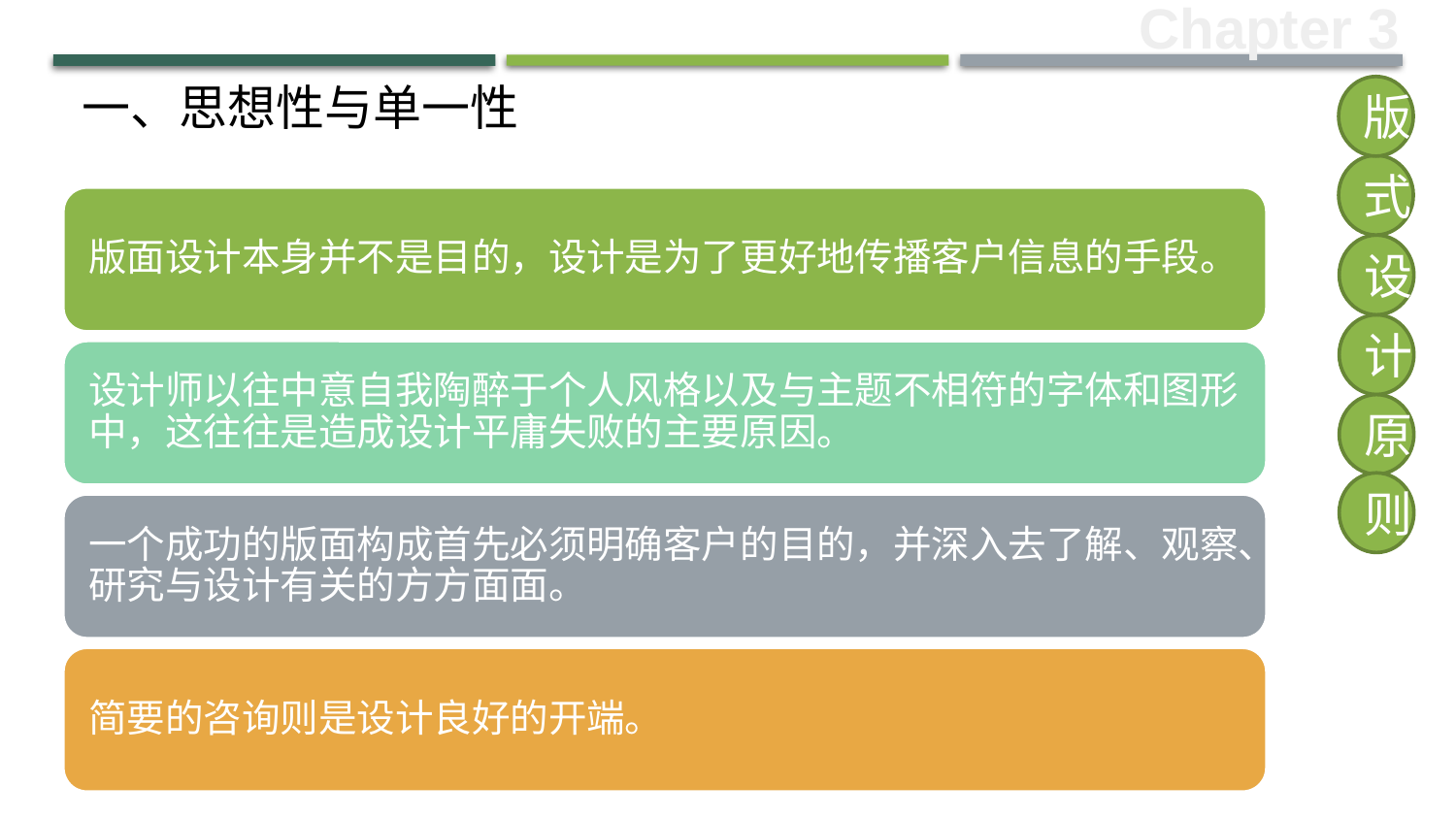

Chapter 3
一、思想性与单一性
版
式
版面设计本身并不是目的，设计是为了更好地传播客户信息的手段。
设计师以往中意自我陶醉于个人风格以及与主题不相符的字体和图形中，这往往是造成设计平庸失败的主要原因。
一个成功的版面构成首先必须明确客户的目的，并深入去了解、观察、研究与设计有关的方方面面。
简要的咨询则是设计良好的开端。
设
计
原
则